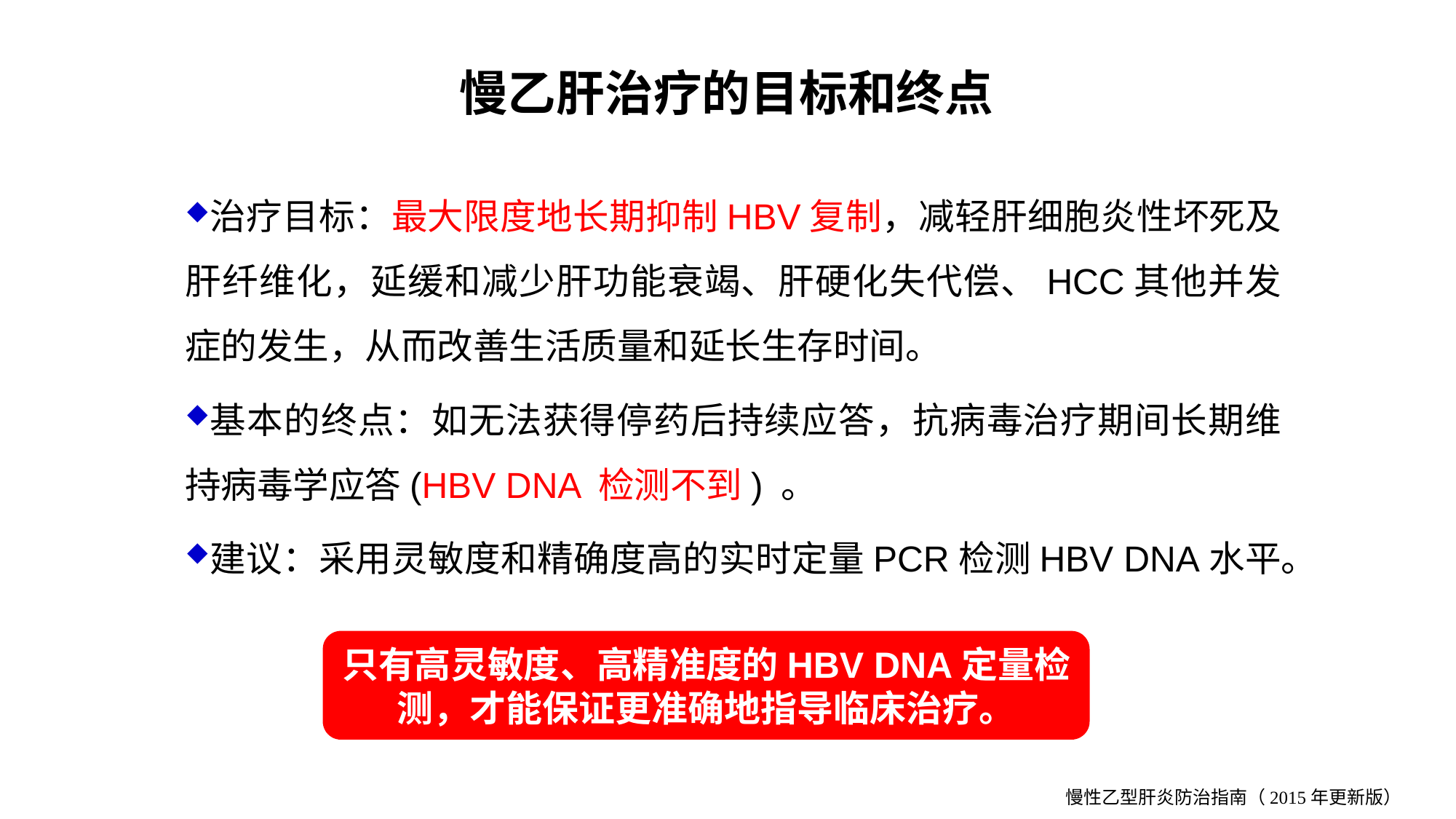

慢乙肝治疗的目标和终点
治疗目标：最大限度地长期抑制HBV复制，减轻肝细胞炎性坏死及肝纤维化，延缓和减少肝功能衰竭、肝硬化失代偿、HCC其他并发症的发生，从而改善生活质量和延长生存时间。
基本的终点：如无法获得停药后持续应答，抗病毒治疗期间长期维持病毒学应答(HBV DNA 检测不到) 。
建议：采用灵敏度和精确度高的实时定量PCR检测HBV DNA水平。

只有高灵敏度、高精准度的HBV DNA定量检测，才能保证更准确地指导临床治疗。
慢性乙型肝炎防治指南（2015年更新版）